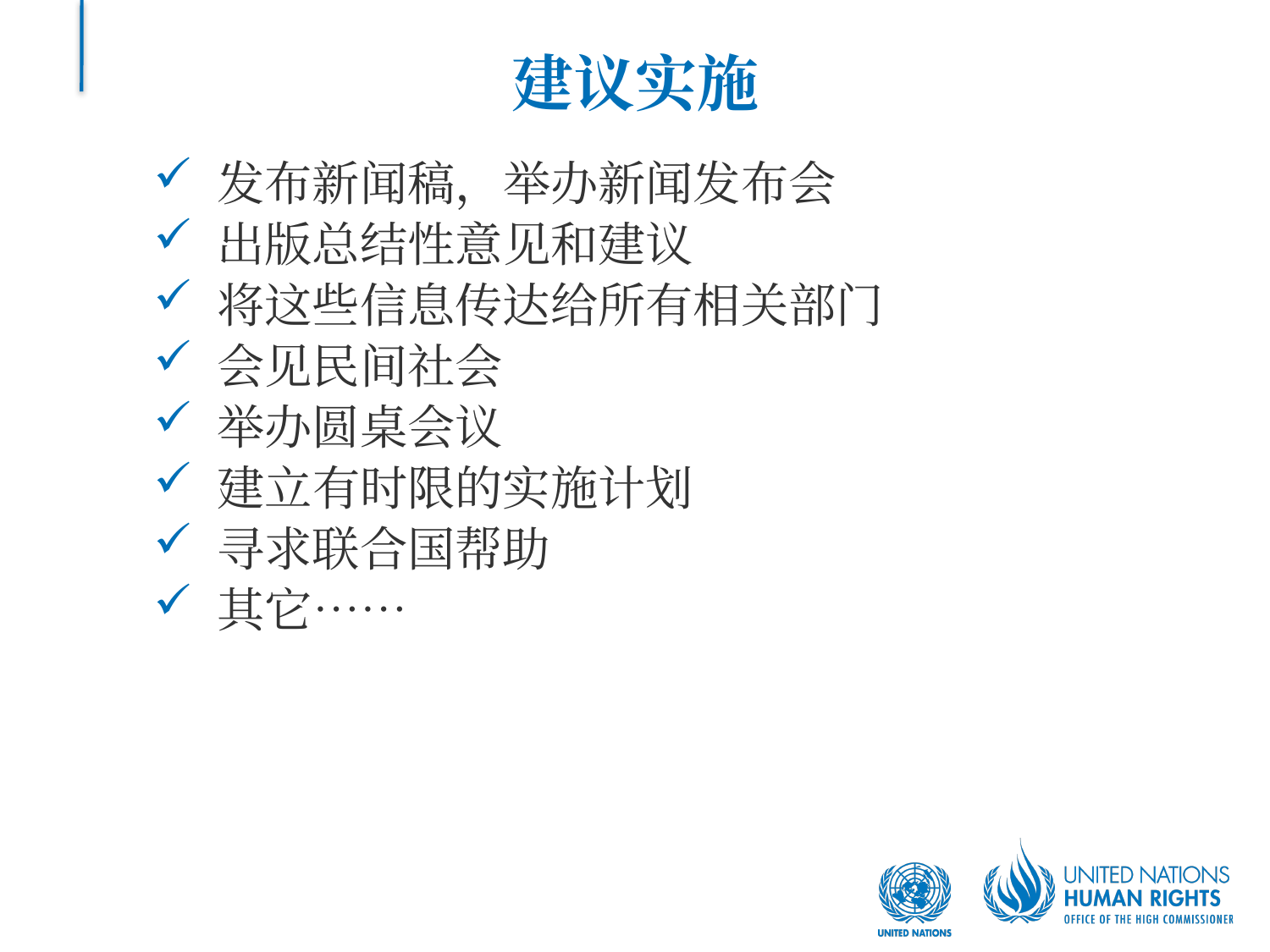

# 建议实施
发布新闻稿，举办新闻发布会
出版总结性意见和建议
将这些信息传达给所有相关部门
会见民间社会
举办圆桌会议
建立有时限的实施计划
寻求联合国帮助
其它……